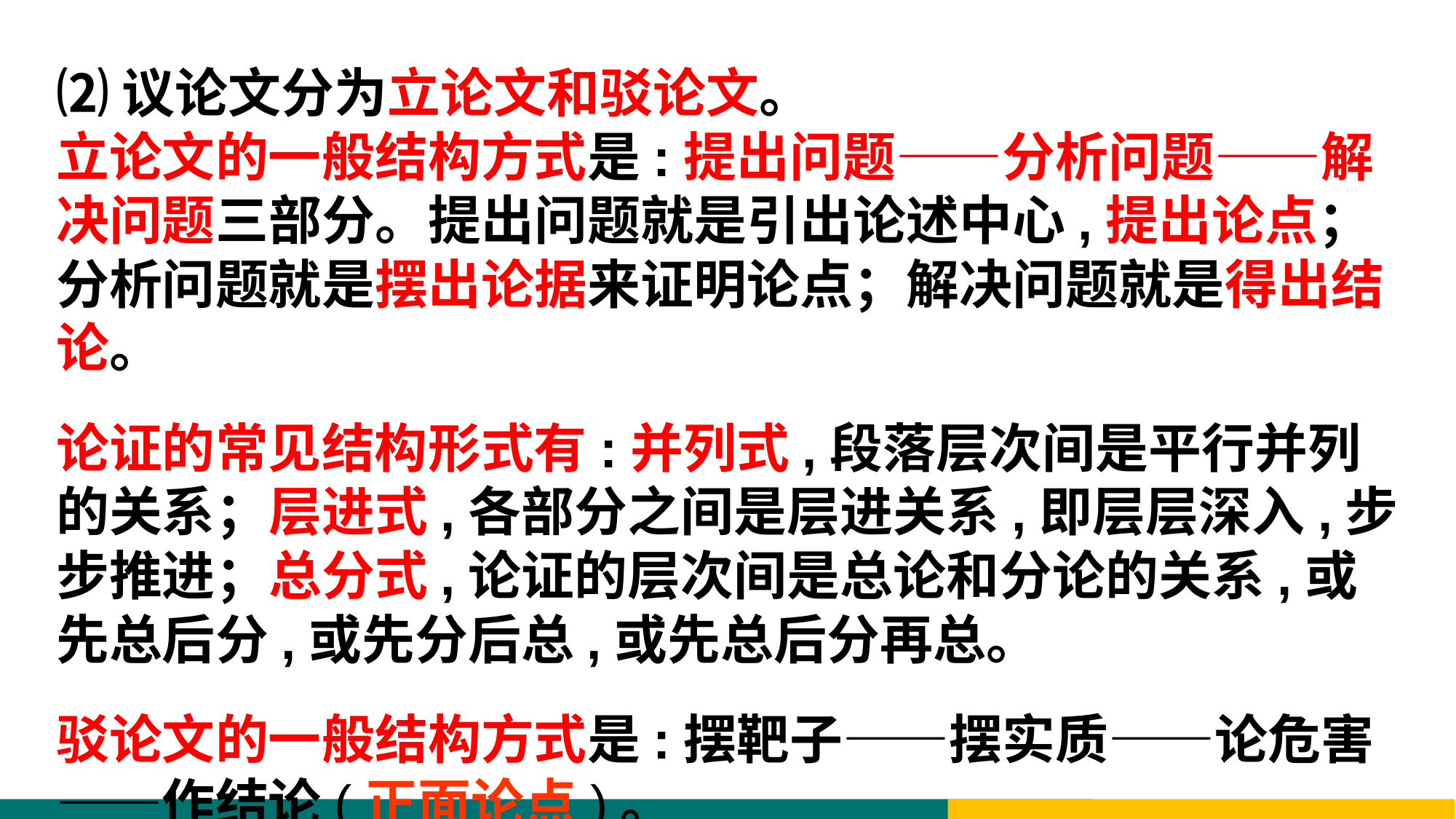

⑵议论文分为立论文和驳论文。
立论文的一般结构方式是:提出问题——分析问题——解决问题三部分。提出问题就是引出论述中心,提出论点；分析问题就是摆出论据来证明论点；解决问题就是得出结论。

论证的常见结构形式有:并列式,段落层次间是平行并列的关系；层进式,各部分之间是层进关系,即层层深入,步步推进；总分式,论证的层次间是总论和分论的关系,或先总后分,或先分后总,或先总后分再总。

驳论文的一般结构方式是:摆靶子——摆实质——论危害——作结论(正面论点)。